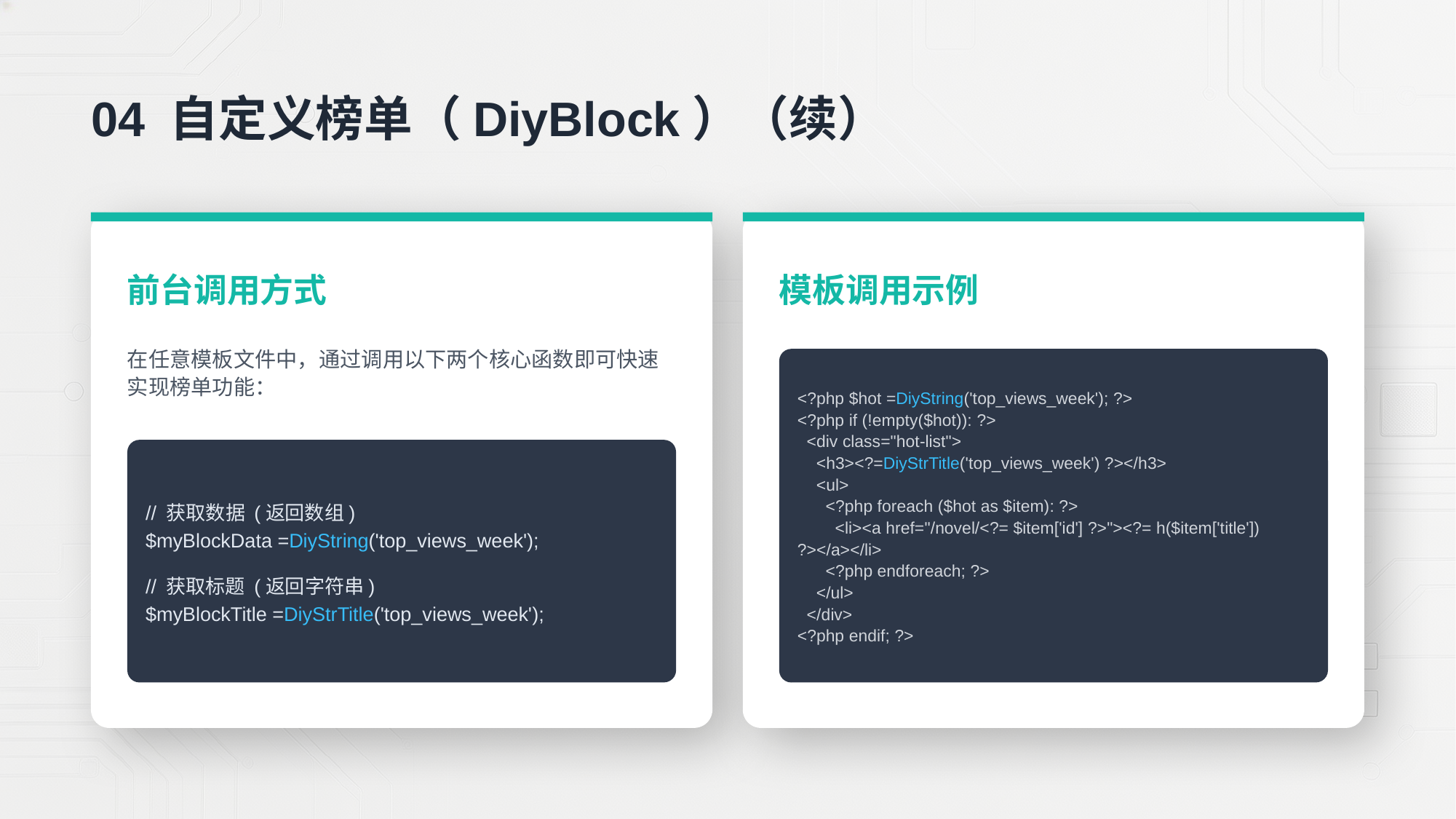

04 自定义榜单（DiyBlock）（续）

前台调用方式
模板调用示例
在任意模板文件中，通过调用以下两个核心函数即可快速实现榜单功能：

<?php $hot =DiyString('top_views_week'); ?>
<?php if (!empty($hot)): ?>
  <div class="hot-list">
    <h3><?=DiyStrTitle('top_views_week') ?></h3>
    <ul>
      <?php foreach ($hot as $item): ?>
        <li><a href="/novel/<?= $item['id'] ?>"><?= h($item['title']) ?></a></li>
      <?php endforeach; ?>
    </ul>
  </div>
<?php endif; ?>

// 获取数据 (返回数组)
$myBlockData =DiyString('top_views_week');
// 获取标题 (返回字符串)
$myBlockTitle =DiyStrTitle('top_views_week');